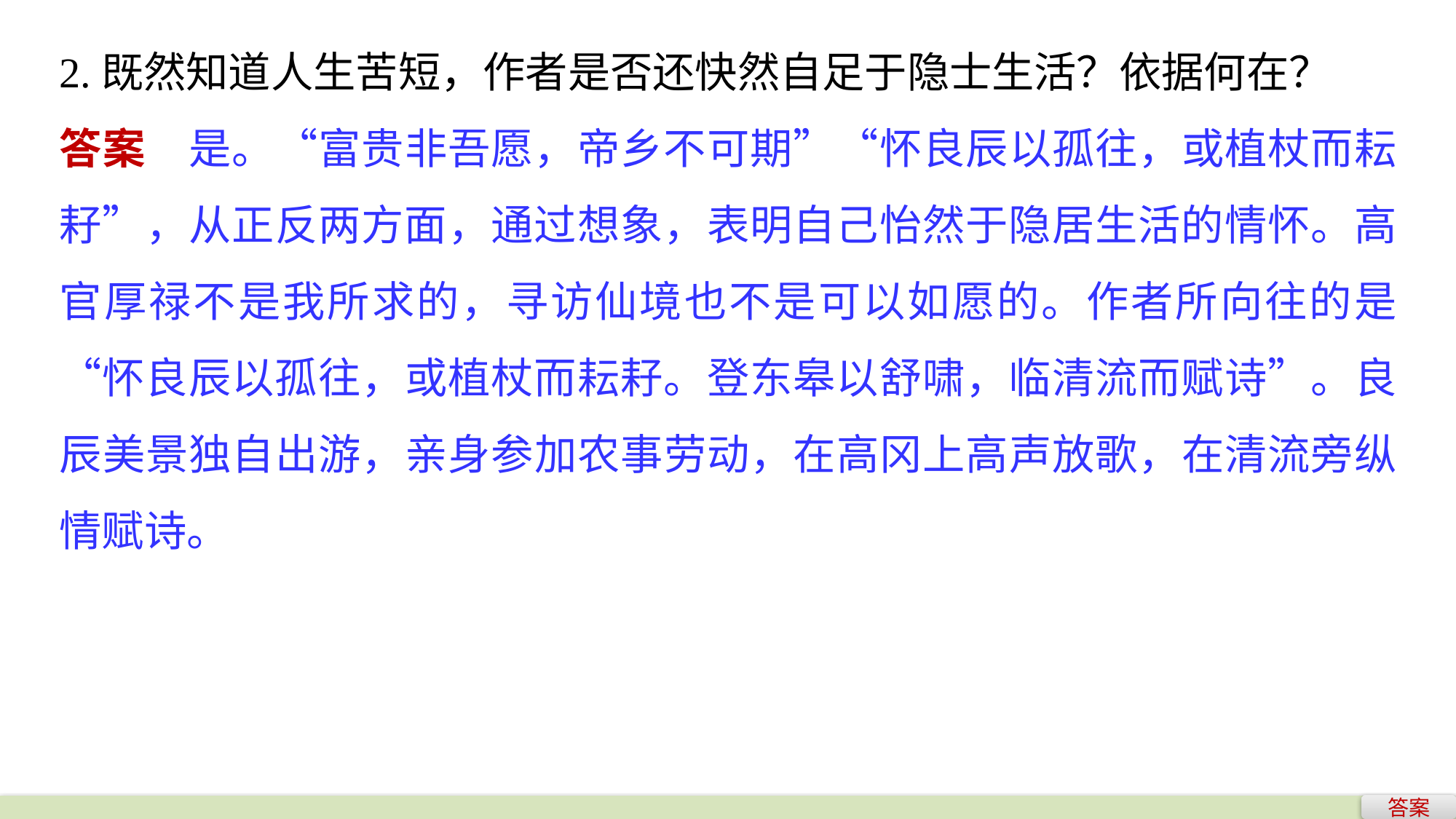

2.既然知道人生苦短，作者是否还快然自足于隐士生活？依据何在？
答案　是。“富贵非吾愿，帝乡不可期”“怀良辰以孤往，或植杖而耘耔”，从正反两方面，通过想象，表明自己怡然于隐居生活的情怀。高官厚禄不是我所求的，寻访仙境也不是可以如愿的。作者所向往的是“怀良辰以孤往，或植杖而耘耔。登东皋以舒啸，临清流而赋诗”。良辰美景独自出游，亲身参加农事劳动，在高冈上高声放歌，在清流旁纵情赋诗。
答案